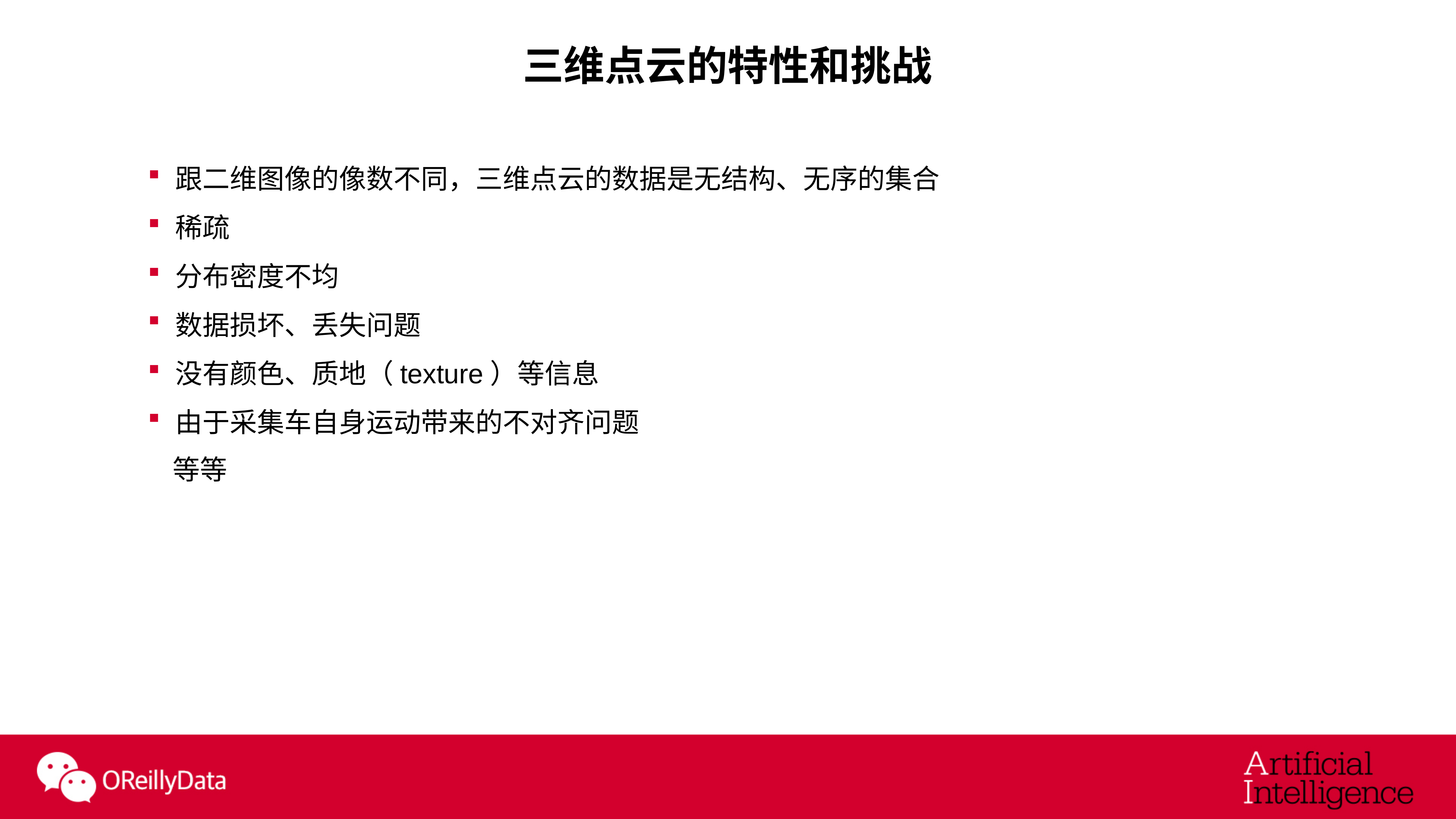

# 三维点云的特性和挑战
跟二维图像的像数不同，三维点云的数据是无结构、无序的集合
稀疏
分布密度不均
数据损坏、丢失问题
没有颜色、质地（texture）等信息
由于采集车自身运动带来的不对齐问题
等等